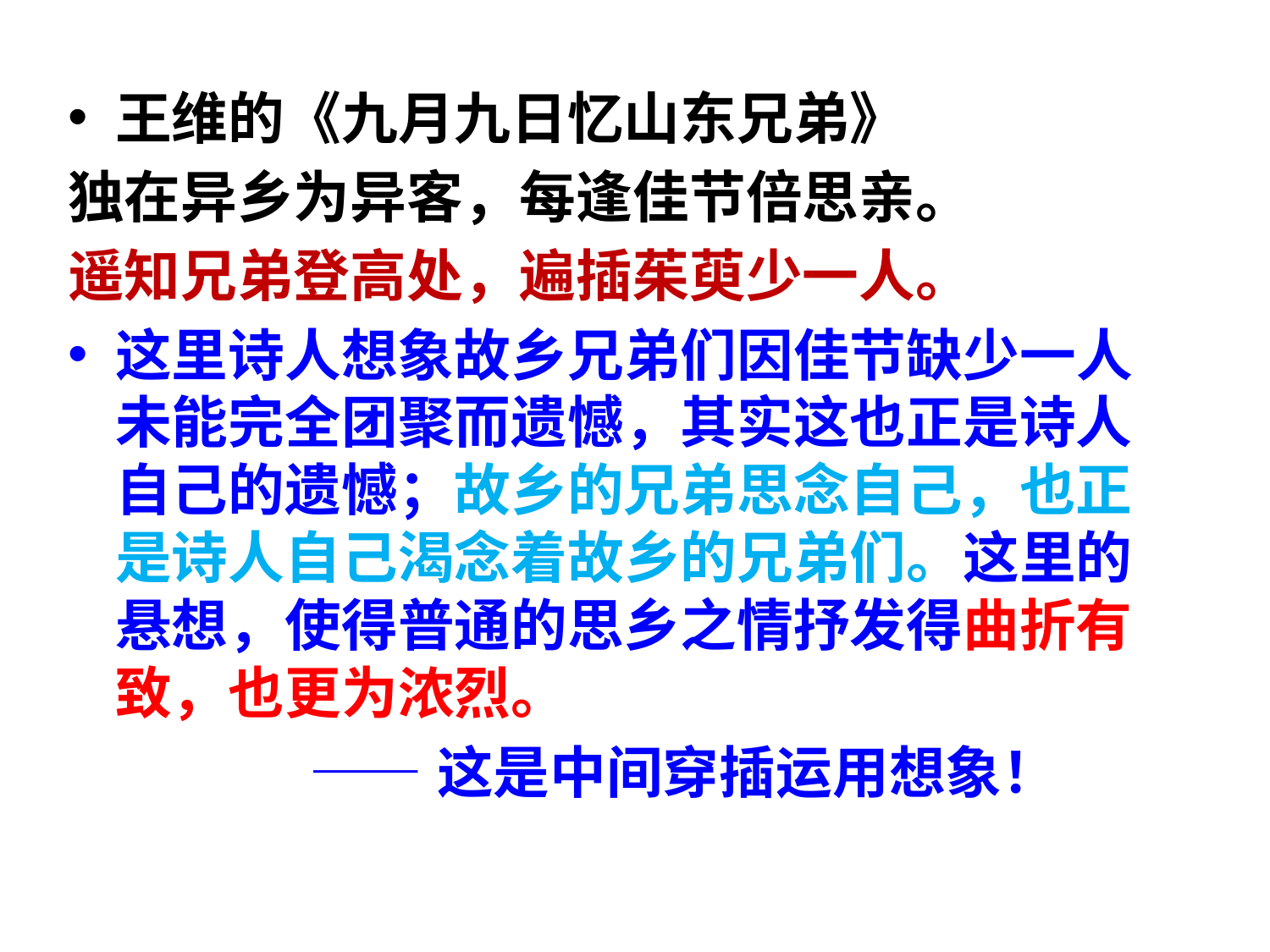

王维的《九月九日忆山东兄弟》
独在异乡为异客，每逢佳节倍思亲。
遥知兄弟登高处，遍插茱萸少一人。
这里诗人想象故乡兄弟们因佳节缺少一人未能完全团聚而遗憾，其实这也正是诗人自己的遗憾；故乡的兄弟思念自己，也正是诗人自己渴念着故乡的兄弟们。这里的悬想，使得普通的思乡之情抒发得曲折有致，也更为浓烈。
         ——这是中间穿插运用想象！